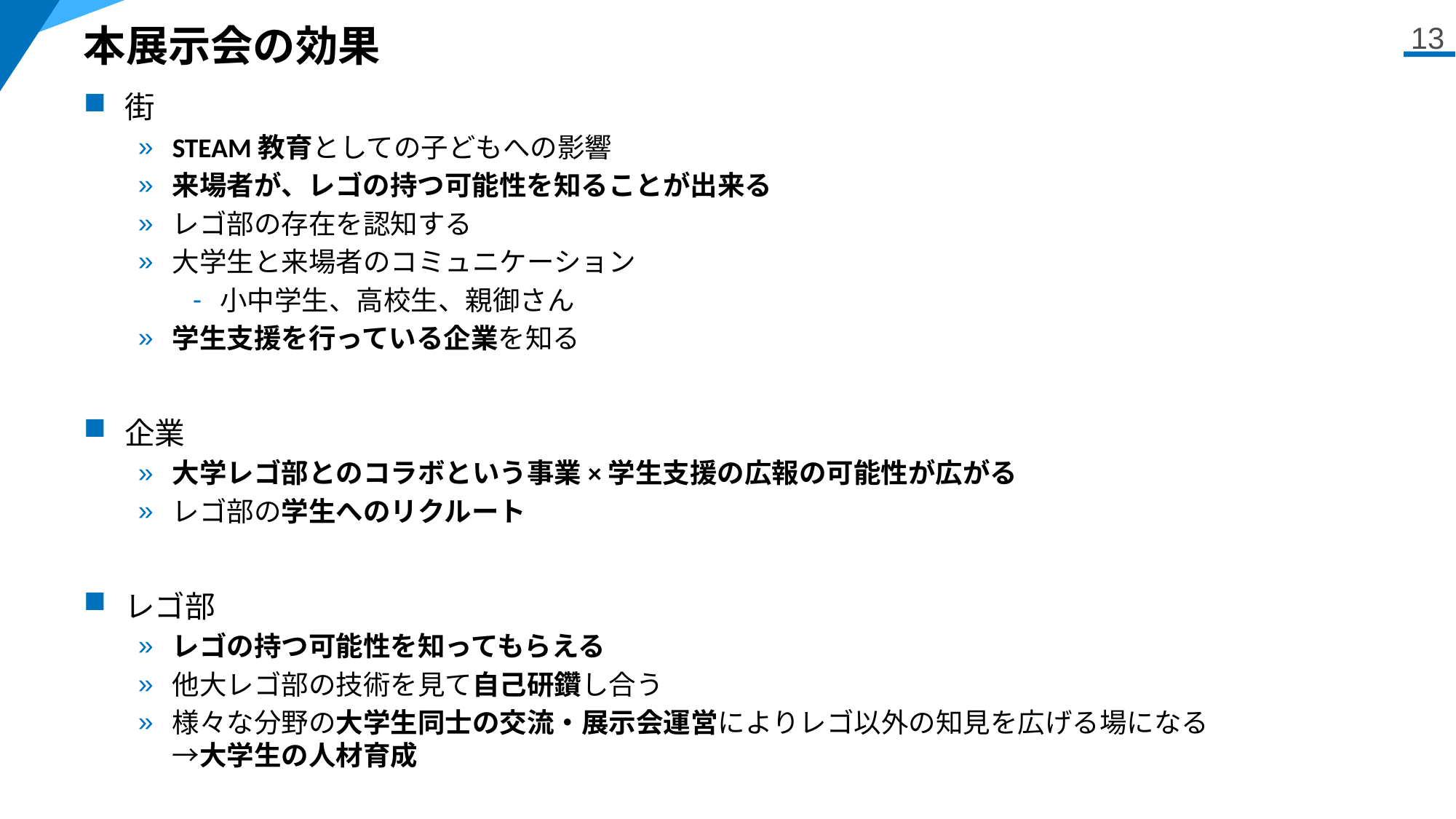

# 本展示会の効果
13
街
STEAM教育としての子どもへの影響
来場者が、レゴの持つ可能性を知ることが出来る
レゴ部の存在を認知する
大学生と来場者のコミュニケーション
小中学生、高校生、親御さん
学生支援を行っている企業を知る

企業
大学レゴ部とのコラボという事業×学生支援の広報の可能性が広がる
レゴ部の学生へのリクルート

レゴ部
レゴの持つ可能性を知ってもらえる
他大レゴ部の技術を見て自己研鑽し合う
様々な分野の大学生同士の交流・展示会運営によりレゴ以外の知見を広げる場になる
→大学生の人材育成